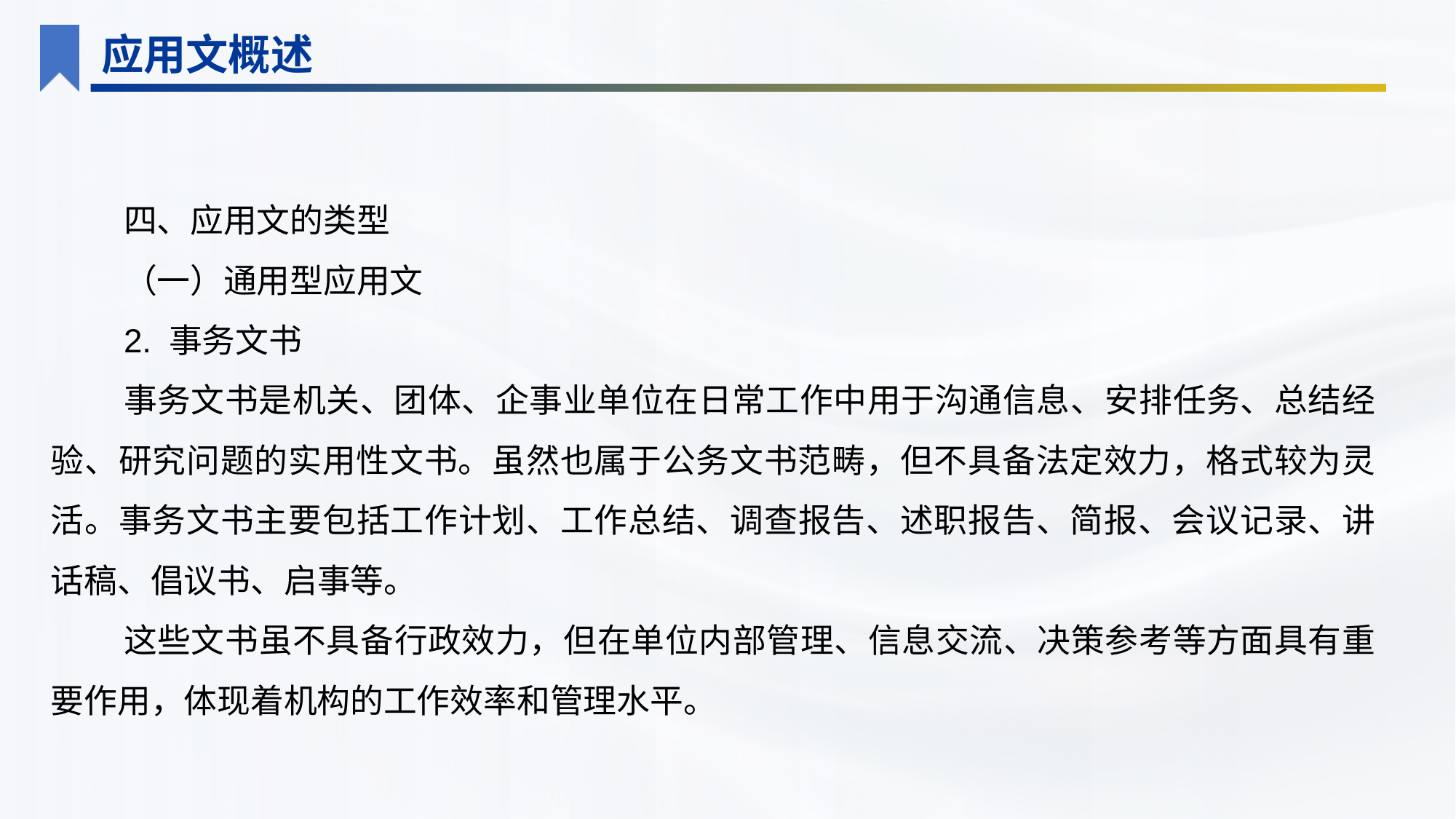

应用文概述
四、应用文的类型
（一）通用型应用文
2. 事务文书
事务文书是机关、团体、企事业单位在日常工作中用于沟通信息、安排任务、总结经验、研究问题的实用性文书。虽然也属于公务文书范畴，但不具备法定效力，格式较为灵活。事务文书主要包括工作计划、工作总结、调查报告、述职报告、简报、会议记录、讲话稿、倡议书、启事等。
这些文书虽不具备行政效力，但在单位内部管理、信息交流、决策参考等方面具有重要作用，体现着机构的工作效率和管理水平。